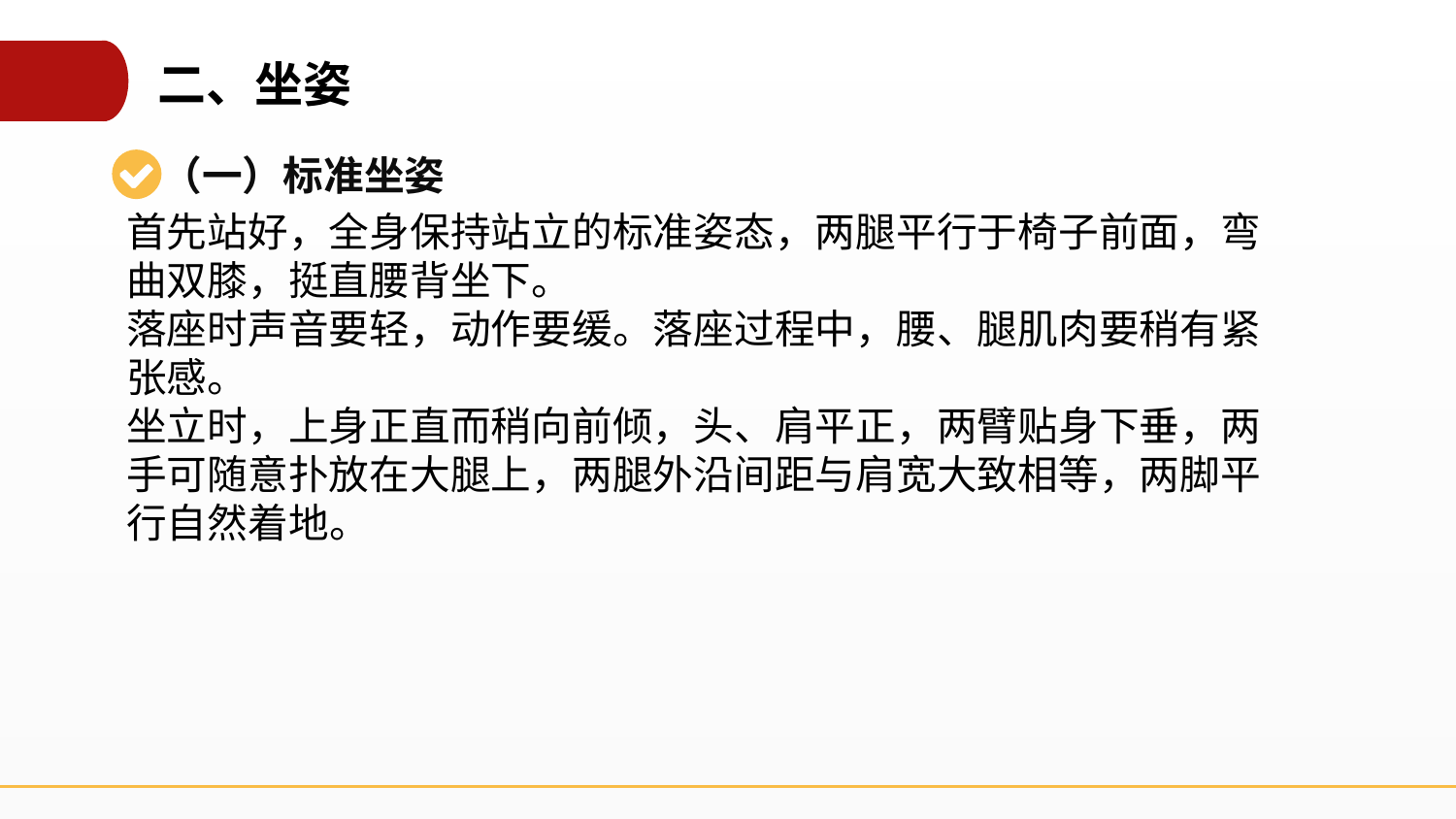

二、坐姿

（一）标准坐姿
首先站好，全身保持站立的标准姿态，两腿平行于椅子前面，弯曲双膝，挺直腰背坐下。
落座时声音要轻，动作要缓。落座过程中，腰、腿肌肉要稍有紧张感。
坐立时，上身正直而稍向前倾，头、肩平正，两臂贴身下垂，两手可随意扑放在大腿上，两腿外沿间距与肩宽大致相等，两脚平行自然着地。